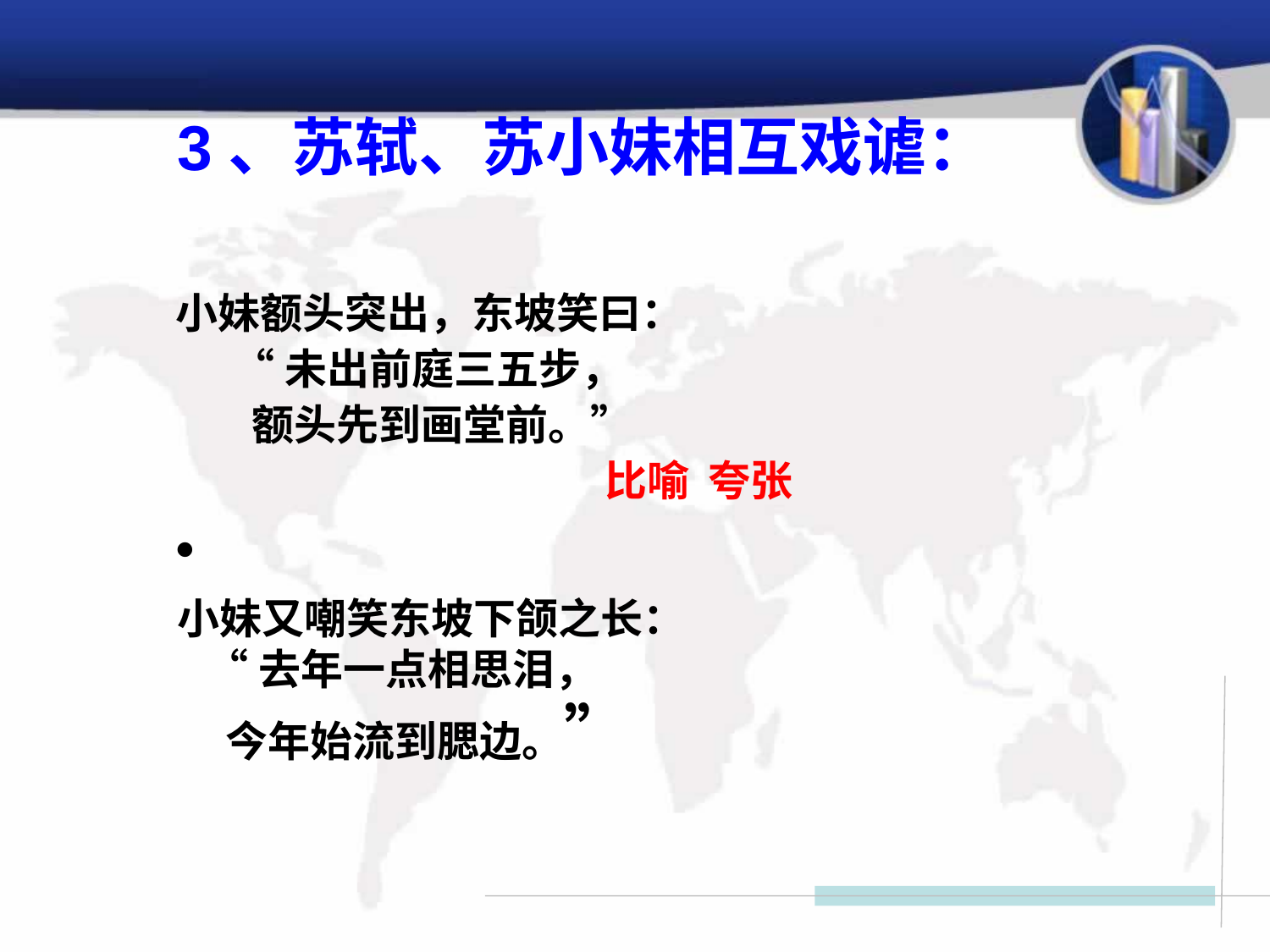

# 3、苏轼、苏小妹相互戏谑：
小妹额头突出，东坡笑曰：
      “未出前庭三五步，
       额头先到画堂前。”
比喻  夸张

小妹又嘲笑东坡下颌之长：
   “去年一点相思泪，
    今年始流到腮边。”